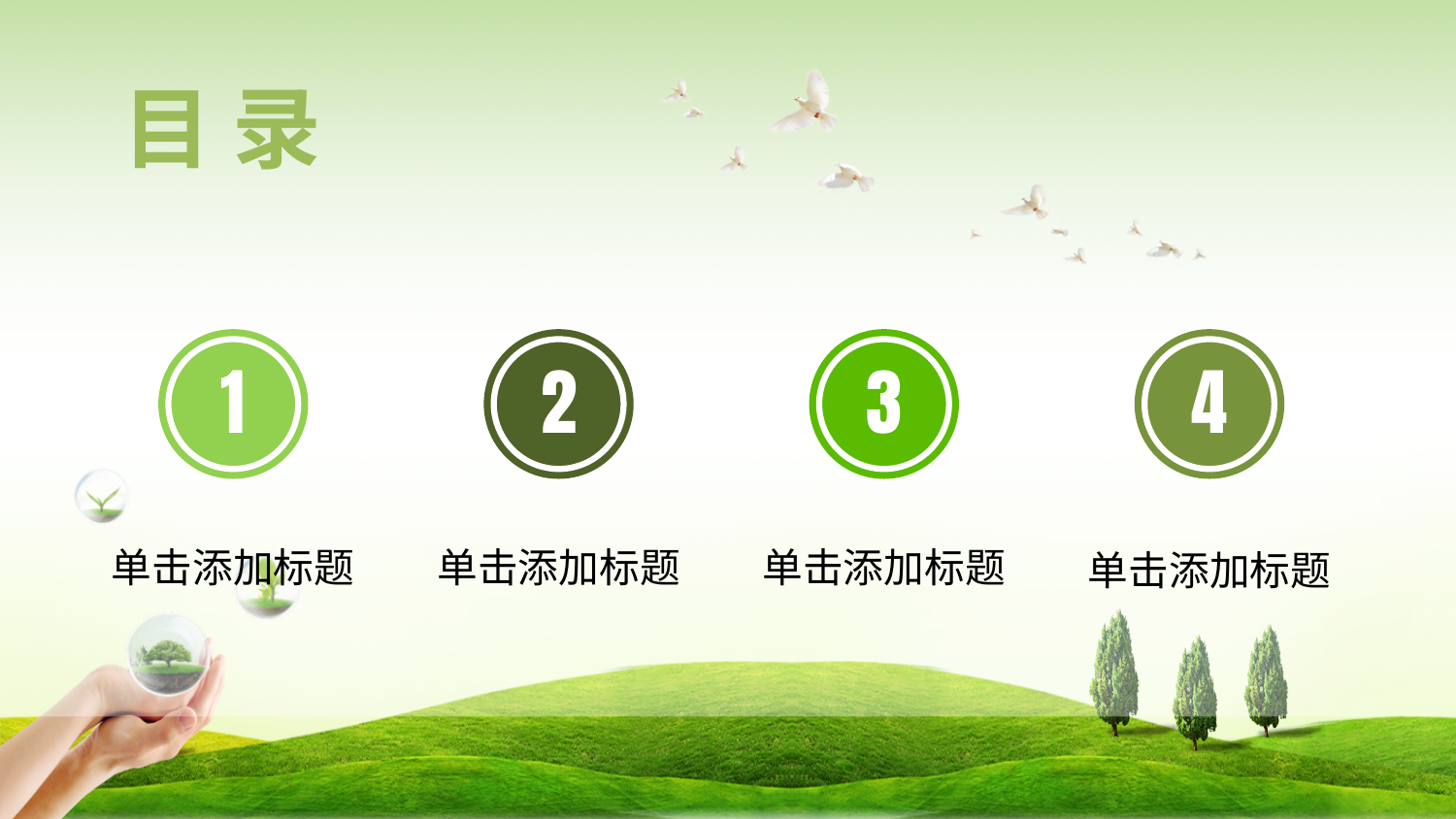

目 录

1

2

3

4

单击添加标题
单击添加标题
单击添加标题
单击添加标题